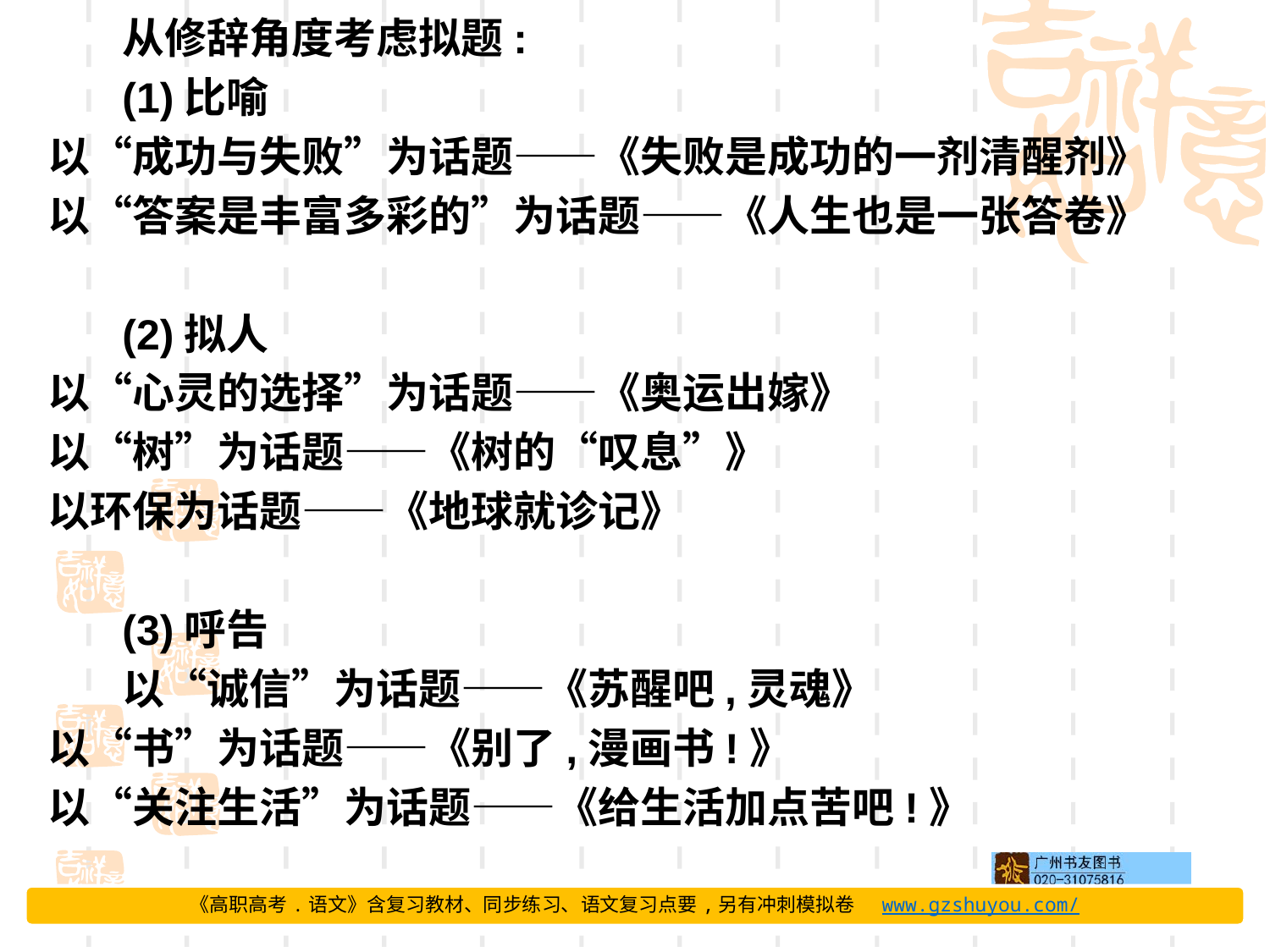

从修辞角度考虑拟题:
(1)比喻
以“成功与失败”为话题——《失败是成功的一剂清醒剂》
以“答案是丰富多彩的”为话题——《人生也是一张答卷》

(2)拟人
以“心灵的选择”为话题——《奥运出嫁》
以“树”为话题——《树的“叹息”》
以环保为话题——《地球就诊记》

(3)呼告
以“诚信”为话题——《苏醒吧,灵魂》
以“书”为话题——《别了,漫画书!》
以“关注生活”为话题——《给生活加点苦吧!》